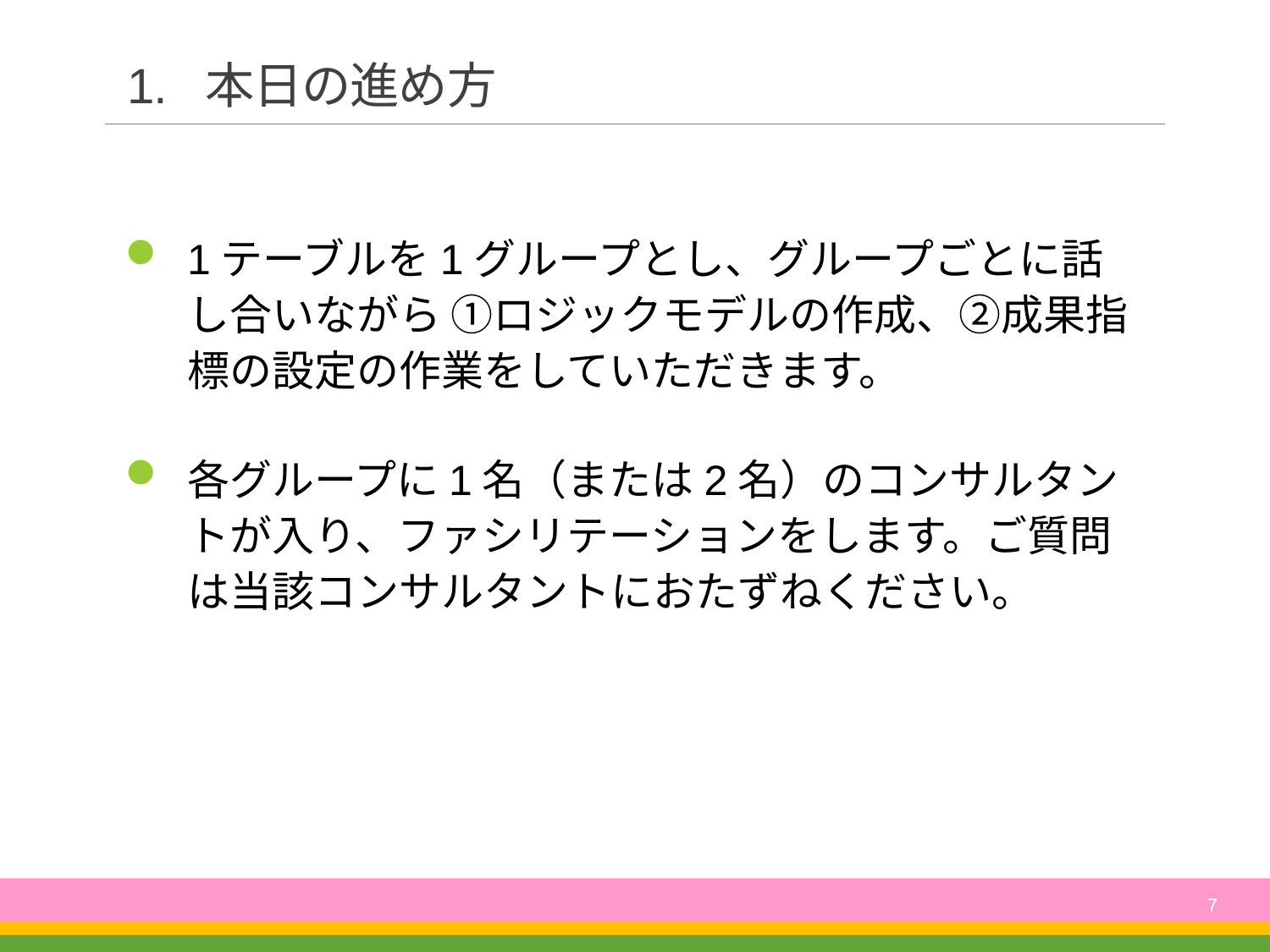

# 1.  本日の進め方
1テーブルを1グループとし、グループごとに話し合いながら ①ロジックモデルの作成、②成果指標の設定の作業をしていただきます。
各グループに1名（または2名）のコンサルタントが入り、ファシリテーションをします。ご質問は当該コンサルタントにおたずねください。
7